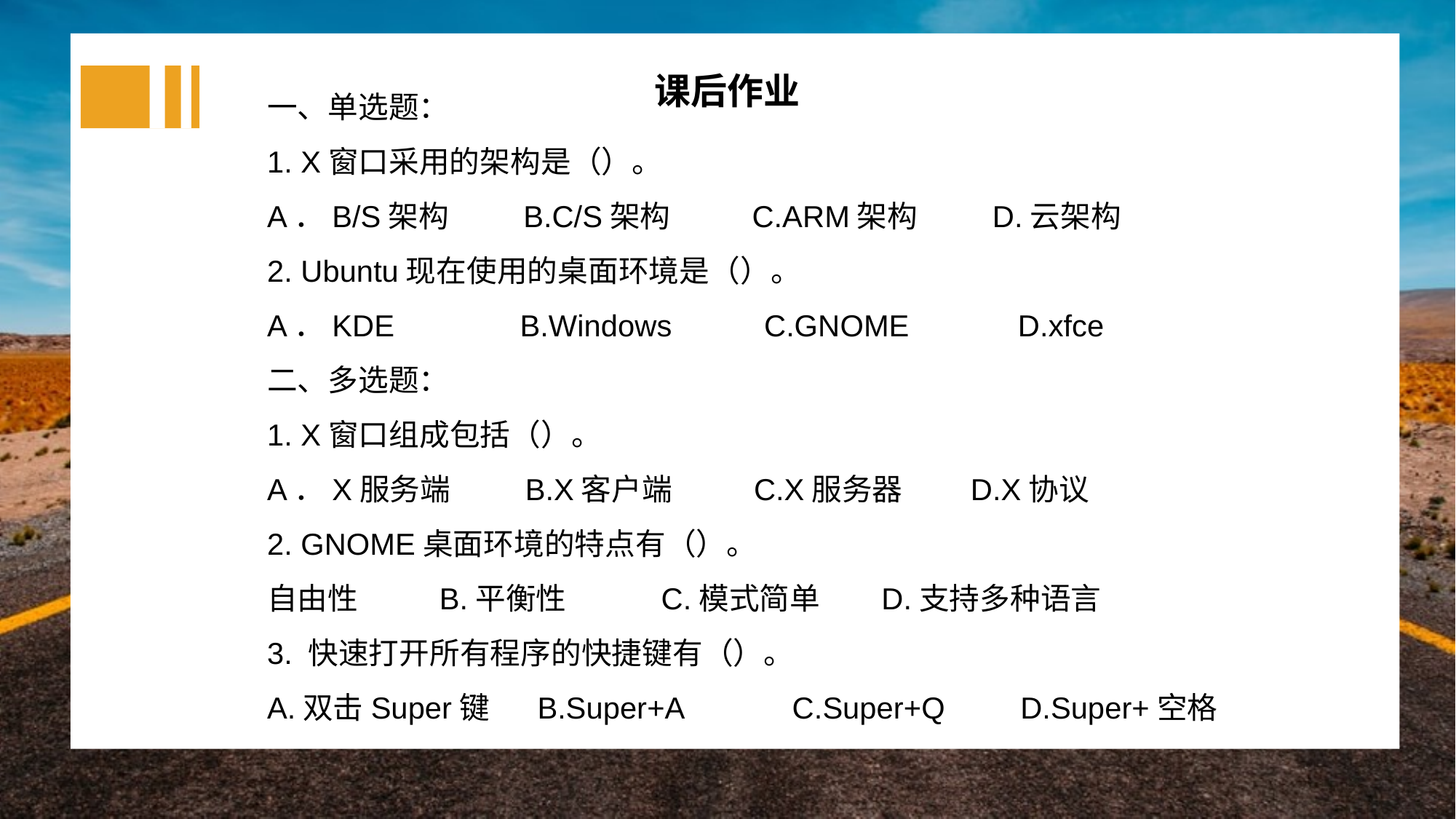

课后作业
一、单选题：
1. X窗口采用的架构是（）。
A．B/S架构          B.C/S架构           C.ARM架构          D.云架构
2. Ubuntu现在使用的桌面环境是（）。
A．KDE               B.Windows           C.GNOME             D.xfce
二、多选题：
1. X窗口组成包括（）。
A．X服务端          B.X客户端           C.X服务器         D.X协议
2. GNOME桌面环境的特点有（）。
自由性           B.平衡性             C.模式简单        D.支持多种语言
3. 快速打开所有程序的快捷键有（）。
A.双击Super键      B.Super+A             C.Super+Q         D.Super+空格